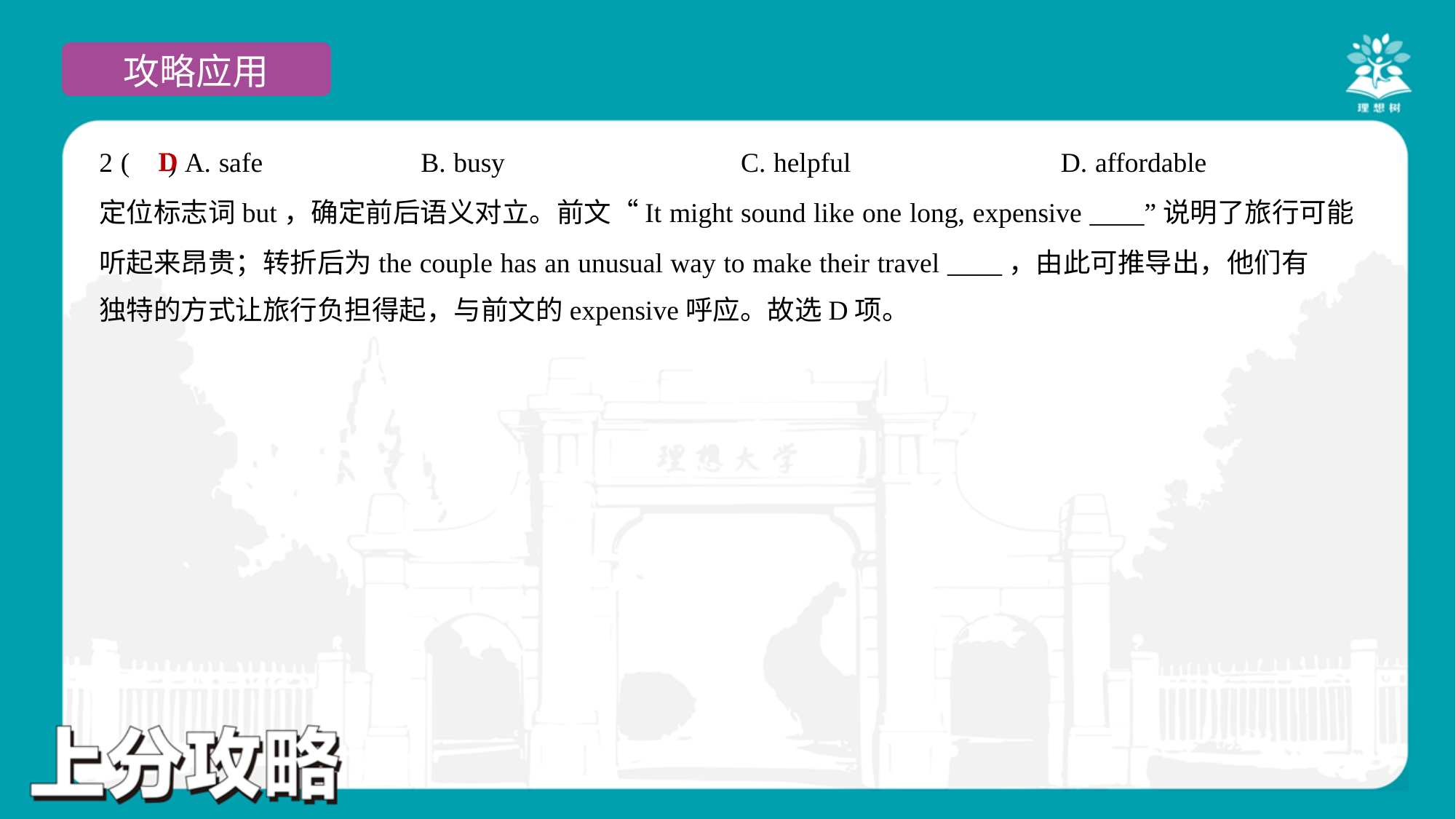

D
2 (     ) A. safe	B. busy	C. helpful	D. affordable
定位标志词but，确定前后语义对立。前文“It might sound like one long, expensive ____”说明了旅行可能
听起来昂贵；转折后为the couple has an unusual way to make their travel ____，由此可推导出，他们有
独特的方式让旅行负担得起，与前文的expensive呼应。故选D项。